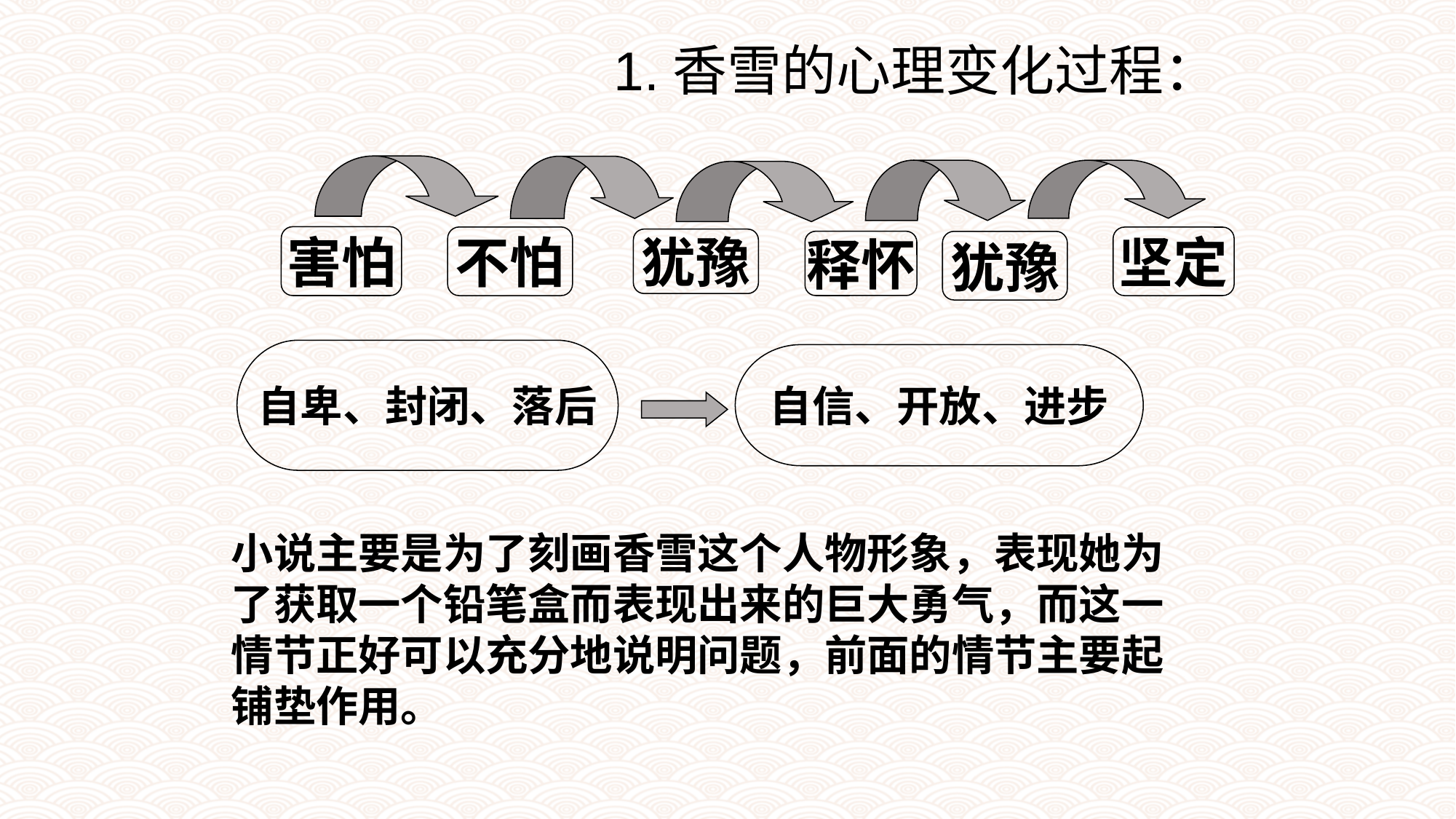

1.香雪的心理变化过程：

害怕
不怕
坚定
犹豫
释怀
犹豫
自卑、封闭、落后
自信、开放、进步

小说主要是为了刻画香雪这个人物形象，表现她为了获取一个铅笔盒而表现出来的巨大勇气，而这一情节正好可以充分地说明问题，前面的情节主要起铺垫作用。